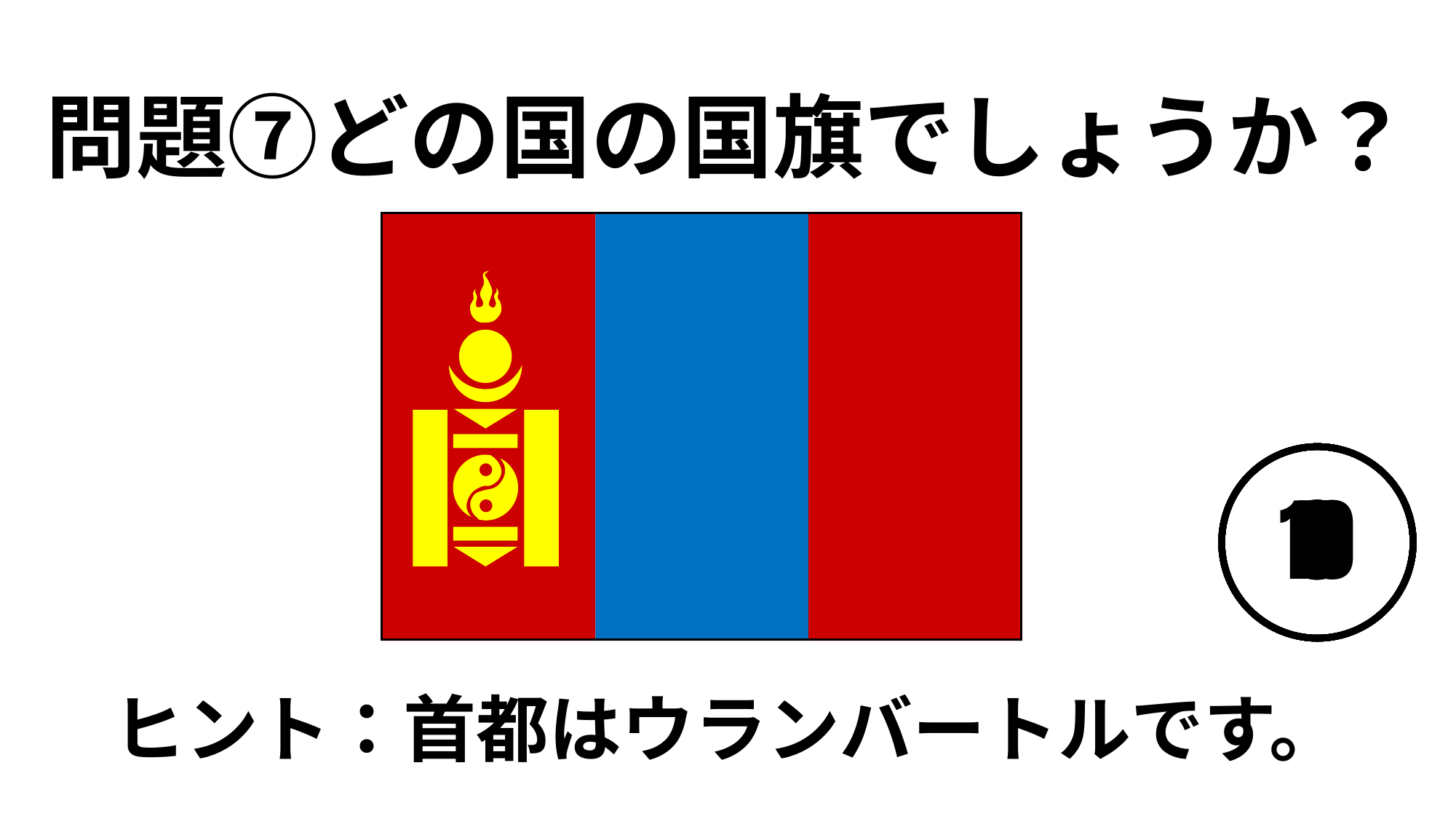

問題⑦どの国の国旗でしょうか？

10
9
8
7
6
5
4
3
2
1
0
ヒント：首都はウランバートルです。